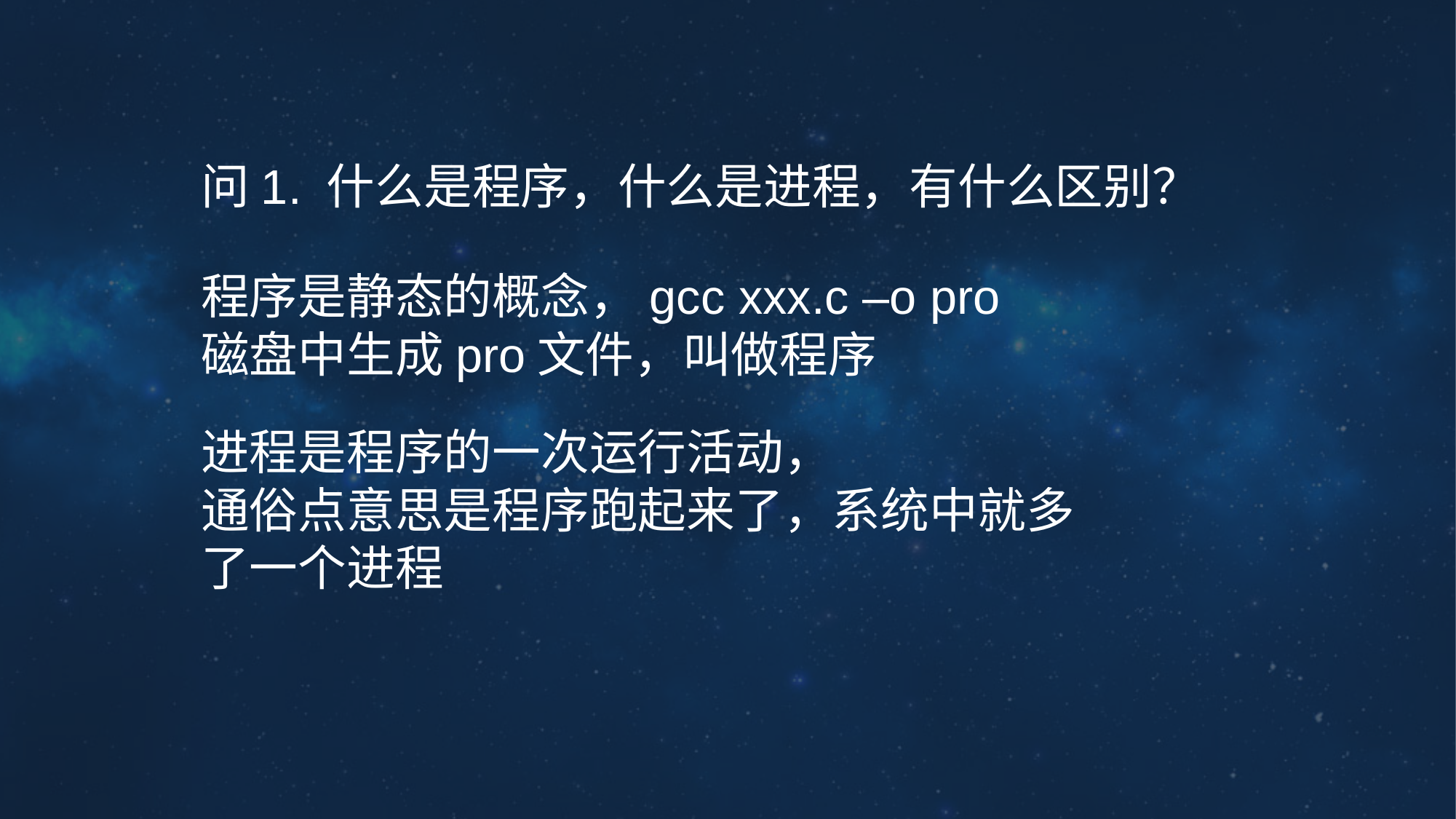

问1. 什么是程序，什么是进程，有什么区别？

程序是静态的概念，gcc xxx.c –o pro
磁盘中生成pro文件，叫做程序

进程是程序的一次运行活动，
通俗点意思是程序跑起来了，系统中就多了一个进程